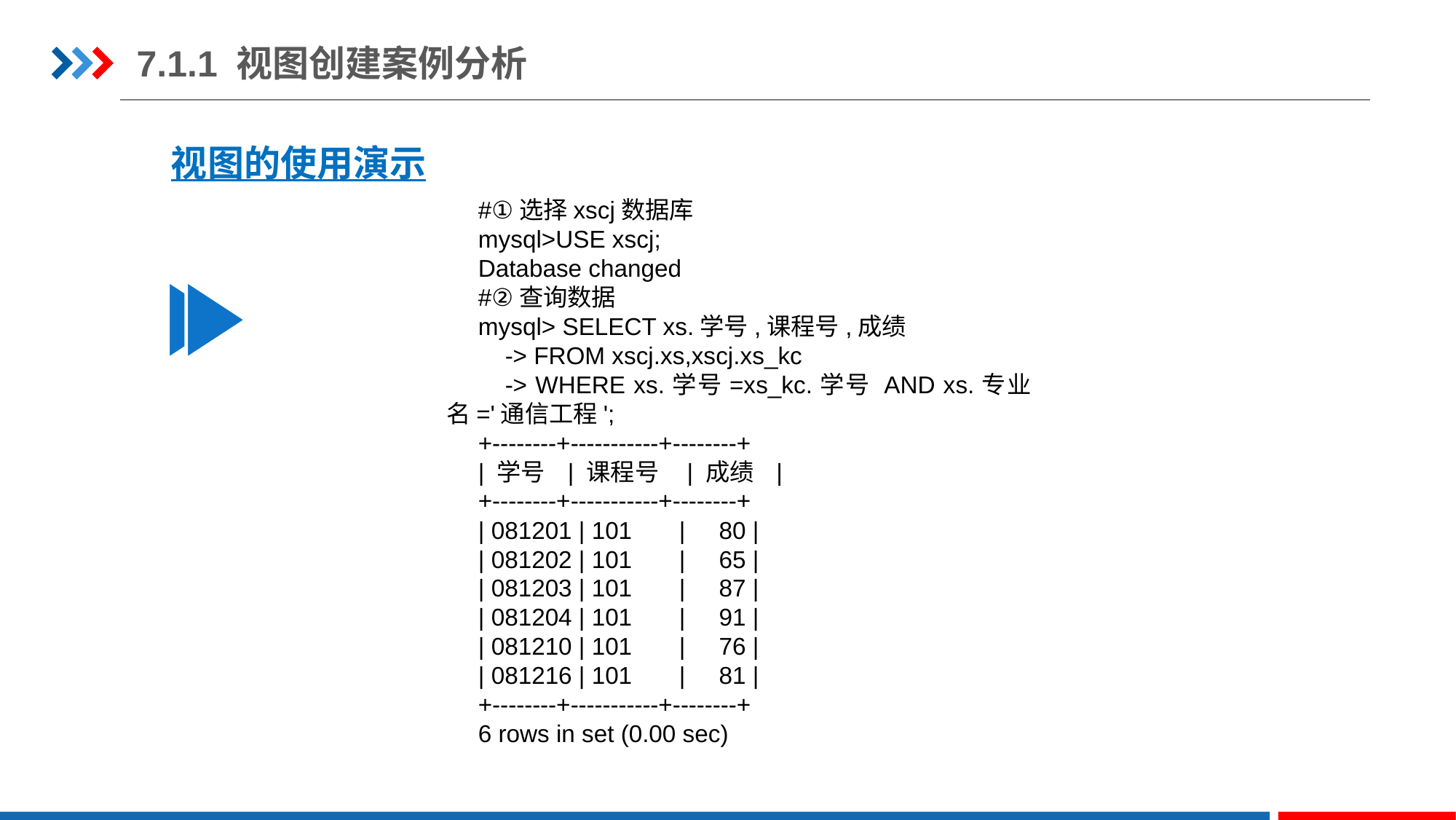

7.1.1 视图创建案例分析
视图的使用演示
#①选择xscj数据库
mysql>USE xscj;
Database changed
#②查询数据
mysql> SELECT xs.学号,课程号,成绩
    -> FROM xscj.xs,xscj.xs_kc
    -> WHERE xs.学号=xs_kc.学号 AND xs.专业名='通信工程';
+--------+-----------+--------+
| 学号   | 课程号    | 成绩   |
+--------+-----------+--------+
| 081201 | 101       |     80 |
| 081202 | 101       |     65 |
| 081203 | 101       |     87 |
| 081204 | 101       |     91 |
| 081210 | 101       |     76 |
| 081216 | 101       |     81 |
+--------+-----------+--------+
6 rows in set (0.00 sec)